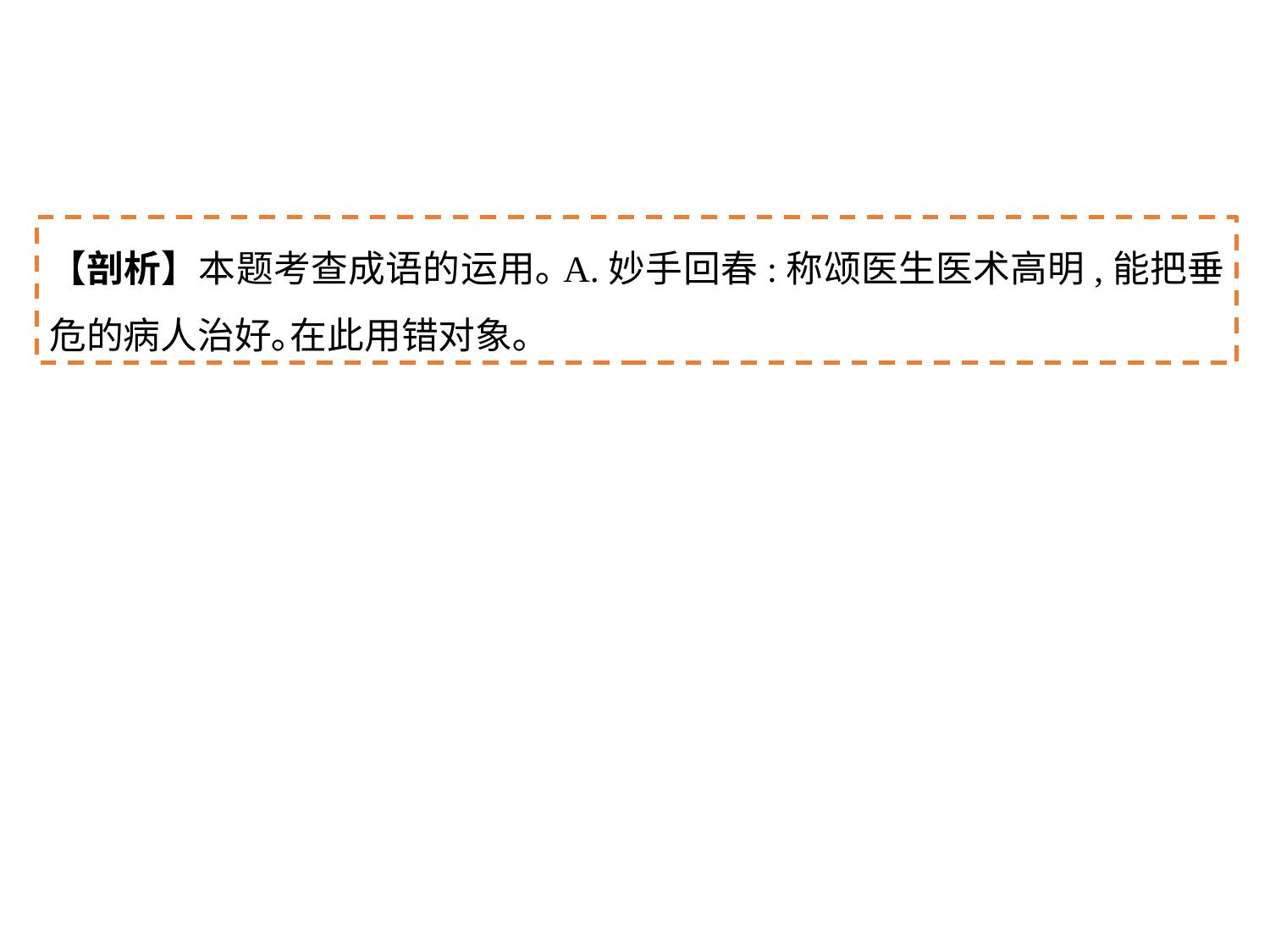

【剖析】本题考查成语的运用｡A.妙手回春:称颂医生医术高明,能把垂危的病人治好｡在此用错对象｡